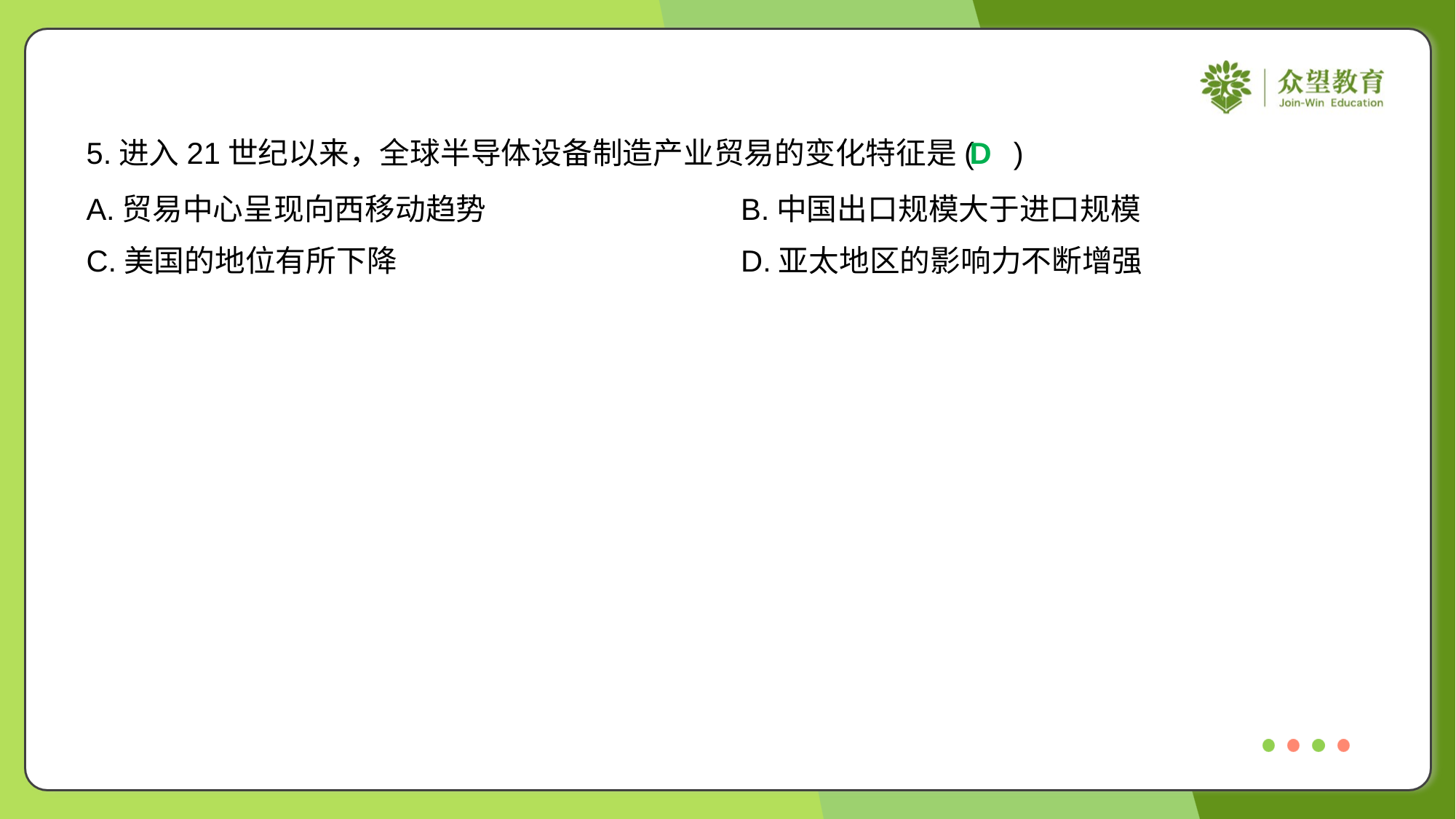

5.进入21世纪以来，全球半导体设备制造产业贸易的变化特征是(     )
D
A.贸易中心呈现向西移动趋势	B.中国出口规模大于进口规模
C.美国的地位有所下降	D.亚太地区的影响力不断增强